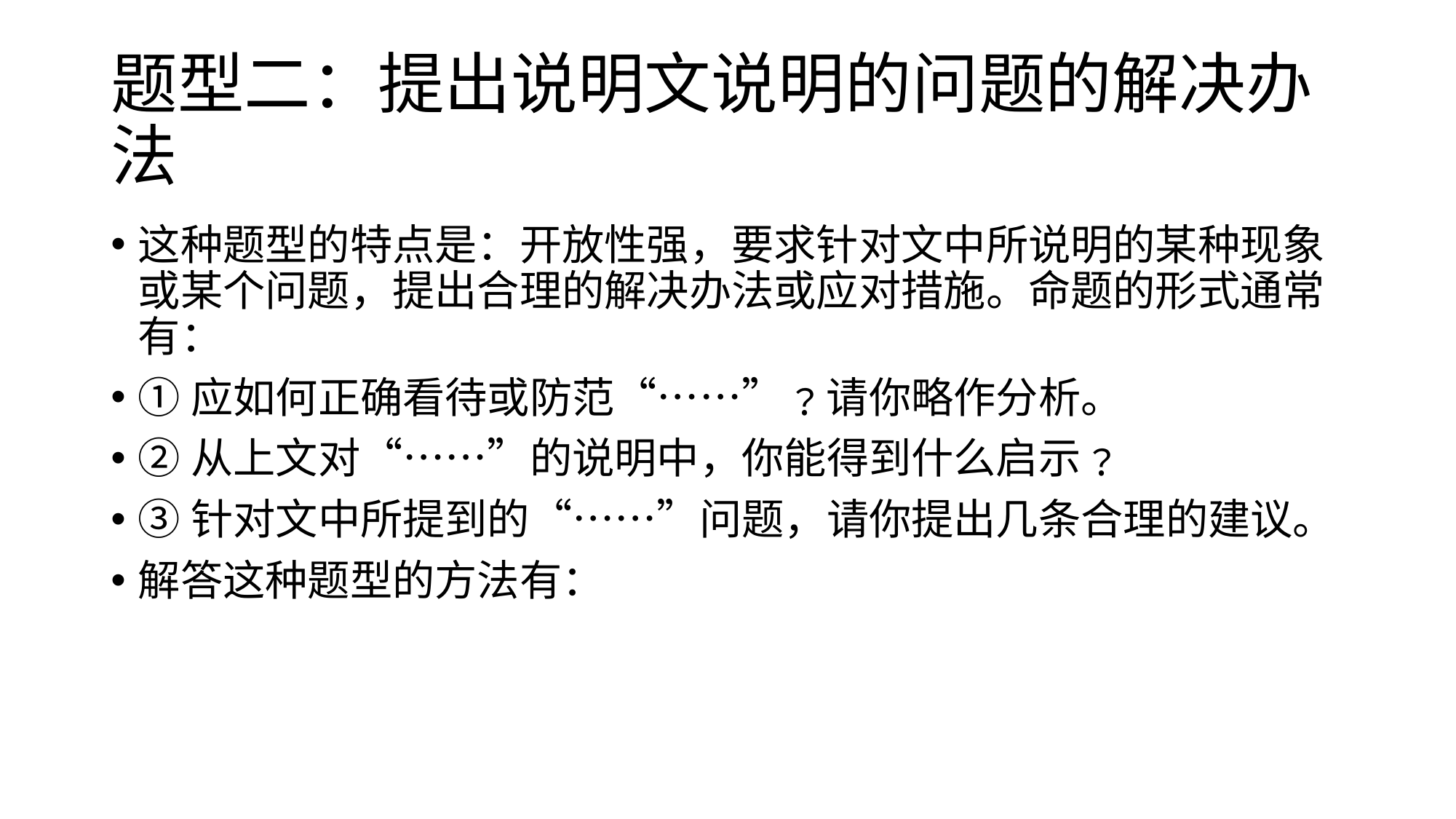

# 题型二：提出说明文说明的问题的解决办法
这种题型的特点是：开放性强，要求针对文中所说明的某种现象或某个问题，提出合理的解决办法或应对措施。命题的形式通常有：
①应如何正确看待或防范“……”﹖请你略作分析。
②从上文对“……”的说明中，你能得到什么启示﹖
③针对文中所提到的“……”问题，请你提出几条合理的建议。
解答这种题型的方法有：